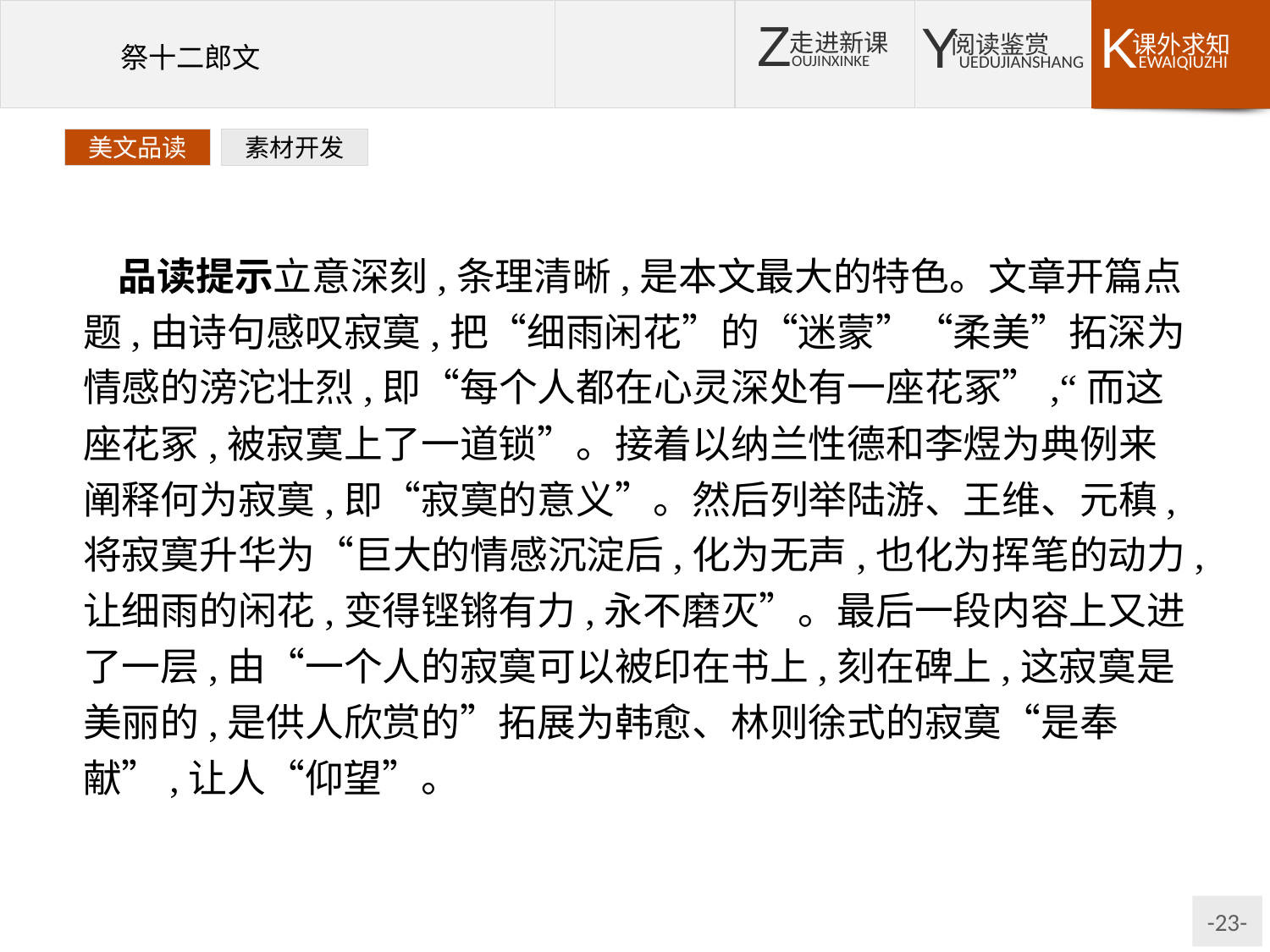

美文品读
素材开发
品读提示立意深刻,条理清晰,是本文最大的特色。文章开篇点题,由诗句感叹寂寞,把“细雨闲花”的“迷蒙”“柔美”拓深为情感的滂沱壮烈,即“每个人都在心灵深处有一座花冢”,“而这座花冢,被寂寞上了一道锁”。接着以纳兰性德和李煜为典例来阐释何为寂寞,即“寂寞的意义”。然后列举陆游、王维、元稹,将寂寞升华为“巨大的情感沉淀后,化为无声,也化为挥笔的动力,让细雨的闲花,变得铿锵有力,永不磨灭”。最后一段内容上又进了一层,由“一个人的寂寞可以被印在书上,刻在碑上,这寂寞是美丽的,是供人欣赏的”拓展为韩愈、林则徐式的寂寞“是奉献”,让人“仰望”。